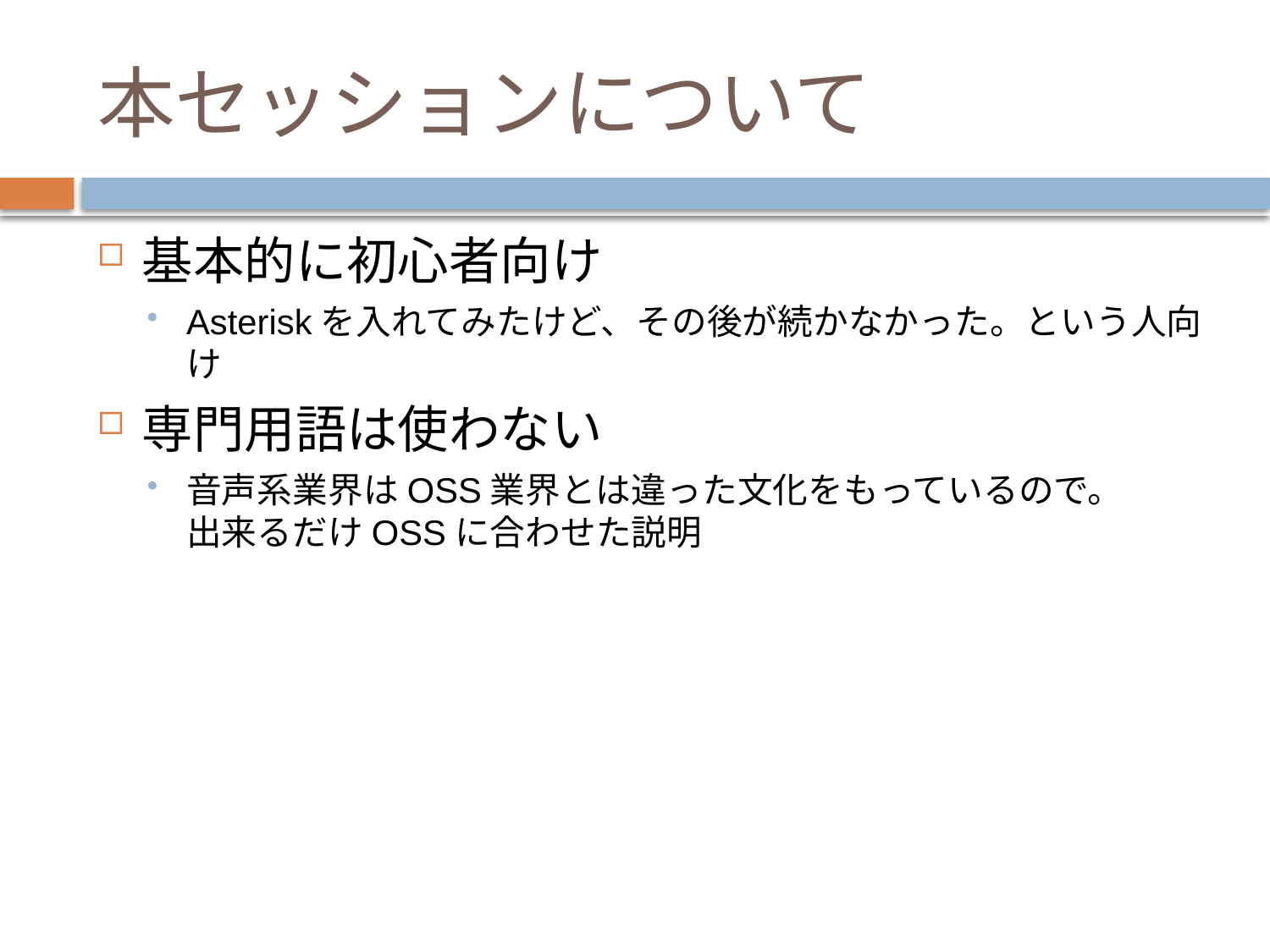

# 本セッションについて
基本的に初心者向け
Asteriskを入れてみたけど、その後が続かなかった。という人向け
専門用語は使わない
音声系業界はOSS業界とは違った文化をもっているので。
出来るだけOSSに合わせた説明